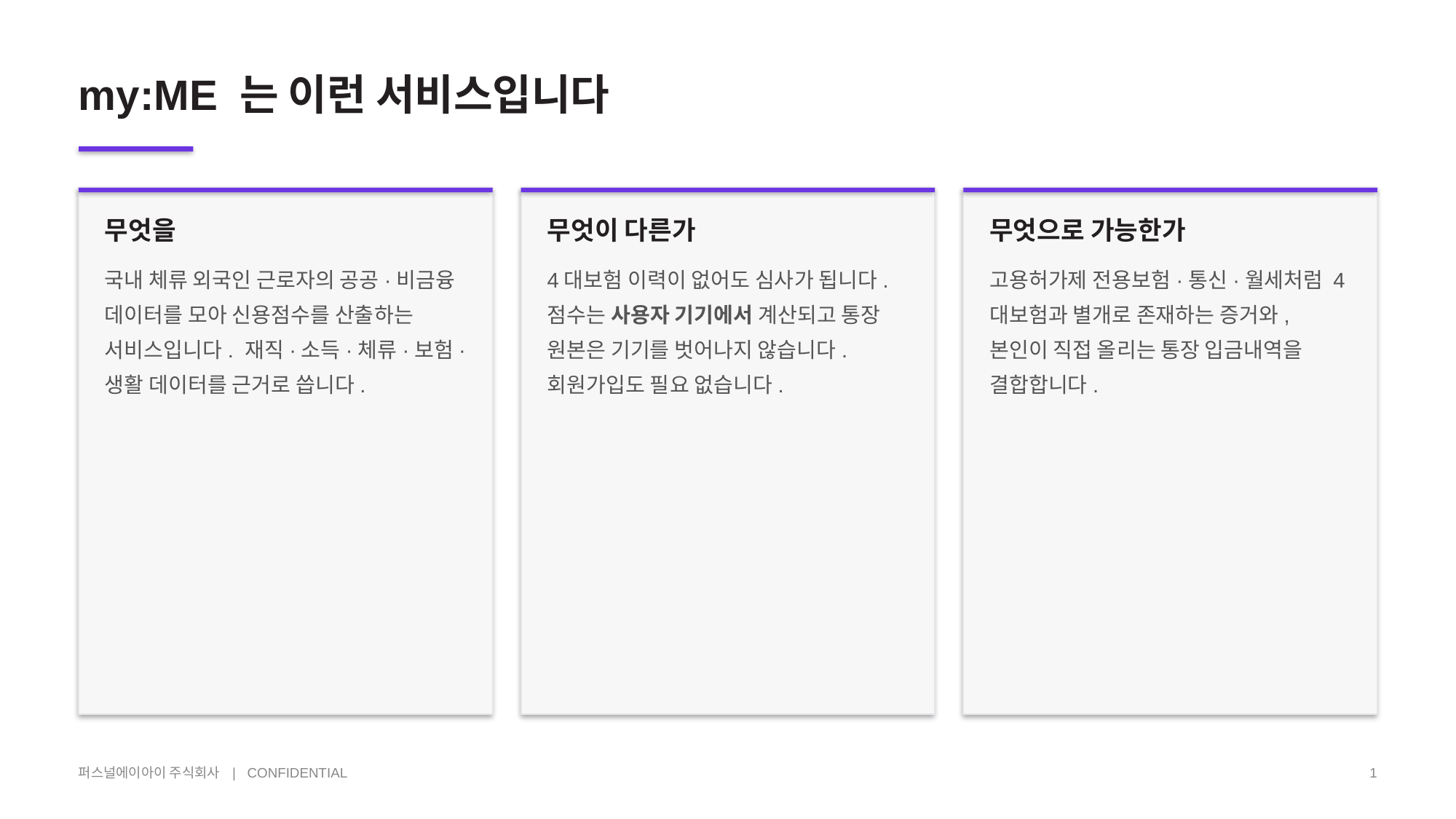

my:ME 는 이런 서비스입니다

무엇을
국내 체류 외국인 근로자의 공공·비금융 데이터를 모아 신용점수를 산출하는 서비스입니다. 재직·소득·체류·보험·생활 데이터를 근거로 씁니다.
무엇이 다른가
4대보험 이력이 없어도 심사가 됩니다. 점수는 사용자 기기에서 계산되고 통장 원본은 기기를 벗어나지 않습니다. 회원가입도 필요 없습니다.
무엇으로 가능한가
고용허가제 전용보험·통신·월세처럼 4대보험과 별개로 존재하는 증거와, 본인이 직접 올리는 통장 입금내역을 결합합니다.
퍼스널에이아이 주식회사   |   CONFIDENTIAL
1